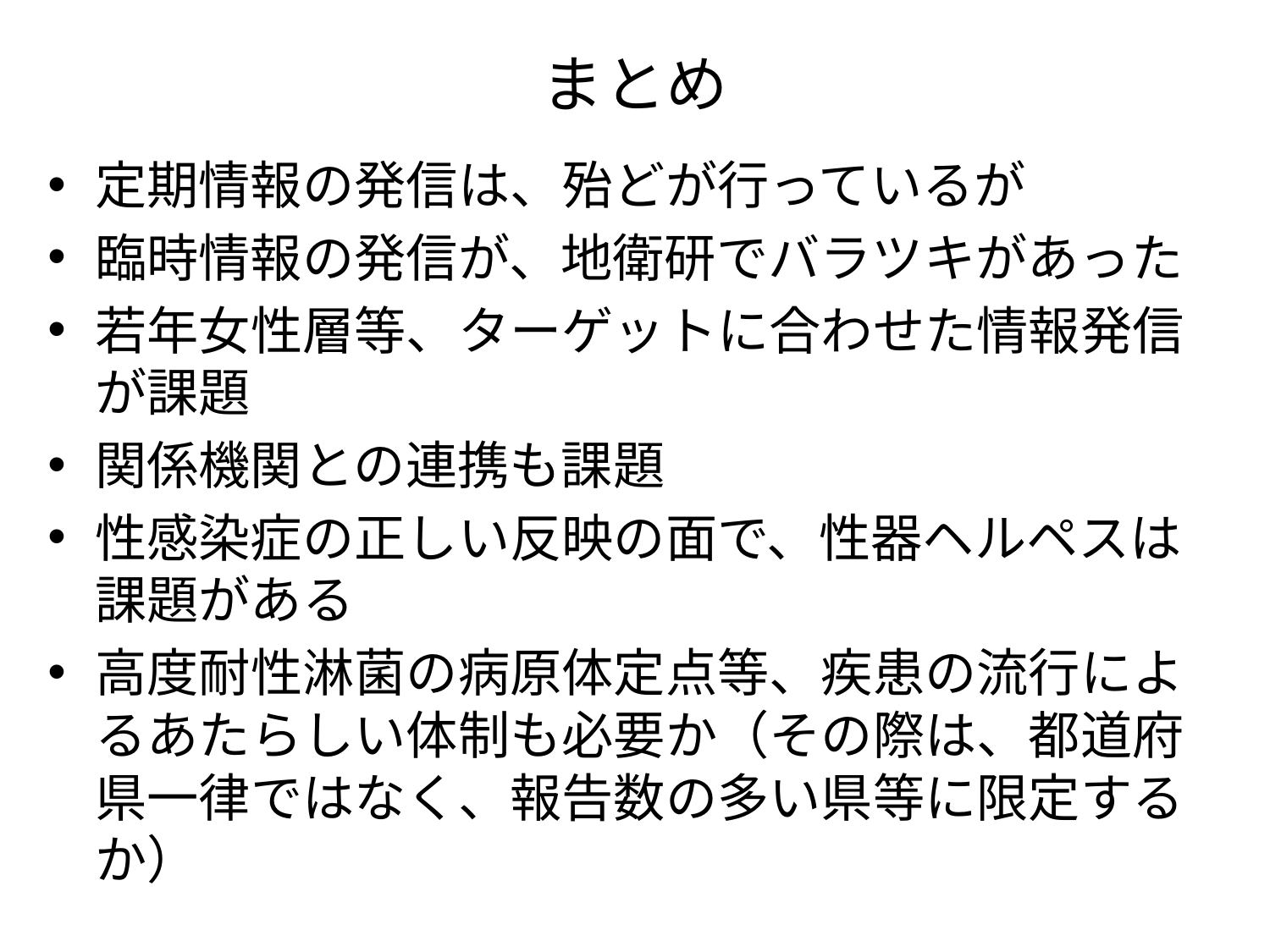

# まとめ
定期情報の発信は、殆どが行っているが
臨時情報の発信が、地衛研でバラツキがあった
若年女性層等、ターゲットに合わせた情報発信が課題
関係機関との連携も課題
性感染症の正しい反映の面で、性器ヘルペスは課題がある
高度耐性淋菌の病原体定点等、疾患の流行によるあたらしい体制も必要か（その際は、都道府県一律ではなく、報告数の多い県等に限定するか）